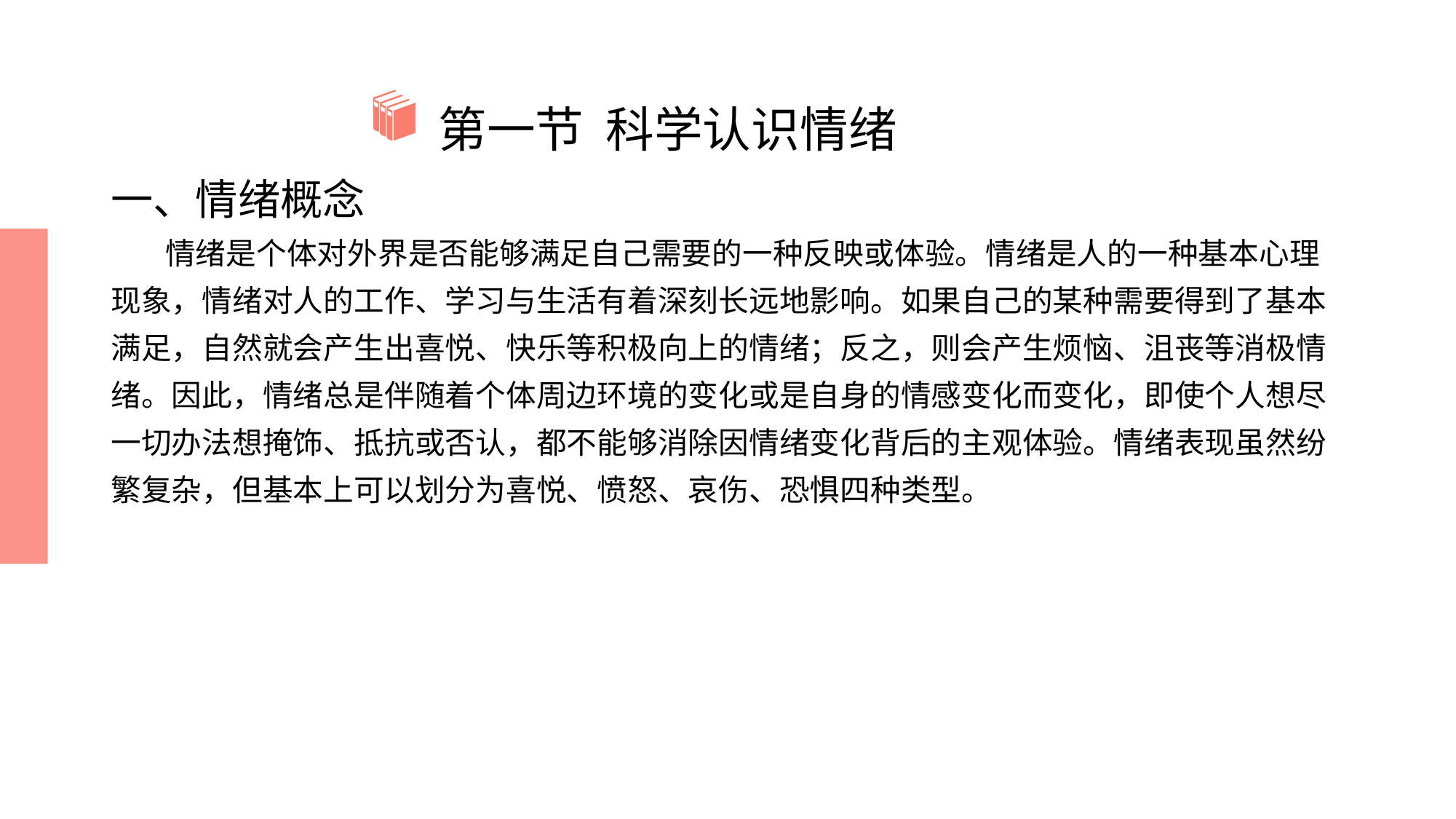

# 第一节  科学认识情绪
一、情绪概念
       情绪是个体对外界是否能够满足自己需要的一种反映或体验。情绪是人的一种基本心理现象，情绪对人的工作、学习与生活有着深刻长远地影响。如果自己的某种需要得到了基本满足，自然就会产生出喜悦、快乐等积极向上的情绪；反之，则会产生烦恼、沮丧等消极情绪。因此，情绪总是伴随着个体周边环境的变化或是自身的情感变化而变化，即使个人想尽一切办法想掩饰、抵抗或否认，都不能够消除因情绪变化背后的主观体验。情绪表现虽然纷繁复杂，但基本上可以划分为喜悦、愤怒、哀伤、恐惧四种类型。